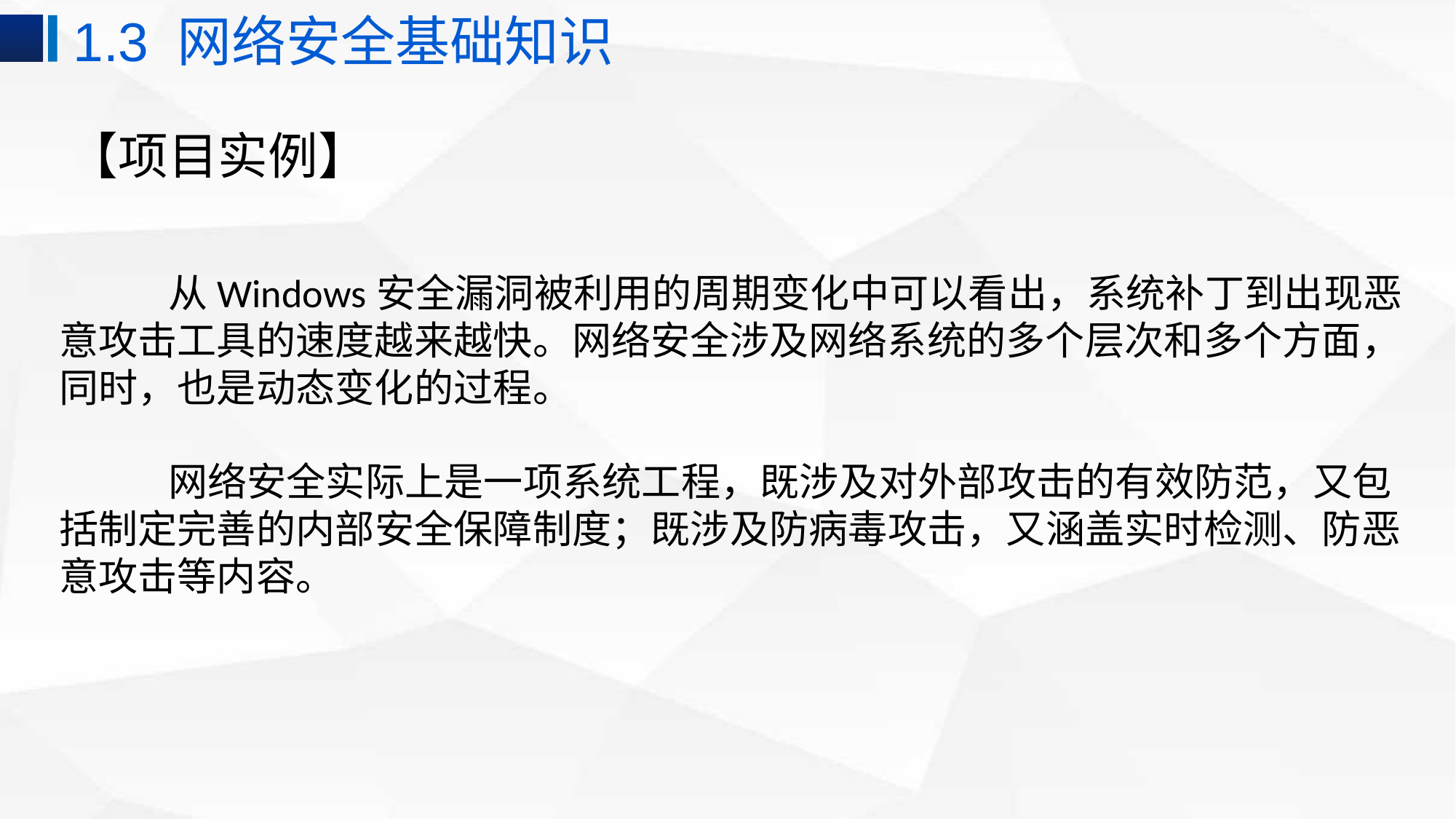

1.3 网络安全基础知识

# 【项目实例】
	从Windows安全漏洞被利用的周期变化中可以看出，系统补丁到出现恶意攻击工具的速度越来越快。网络安全涉及网络系统的多个层次和多个方面，同时，也是动态变化的过程。

	网络安全实际上是一项系统工程，既涉及对外部攻击的有效防范，又包括制定完善的内部安全保障制度；既涉及防病毒攻击，又涵盖实时检测、防恶意攻击等内容。